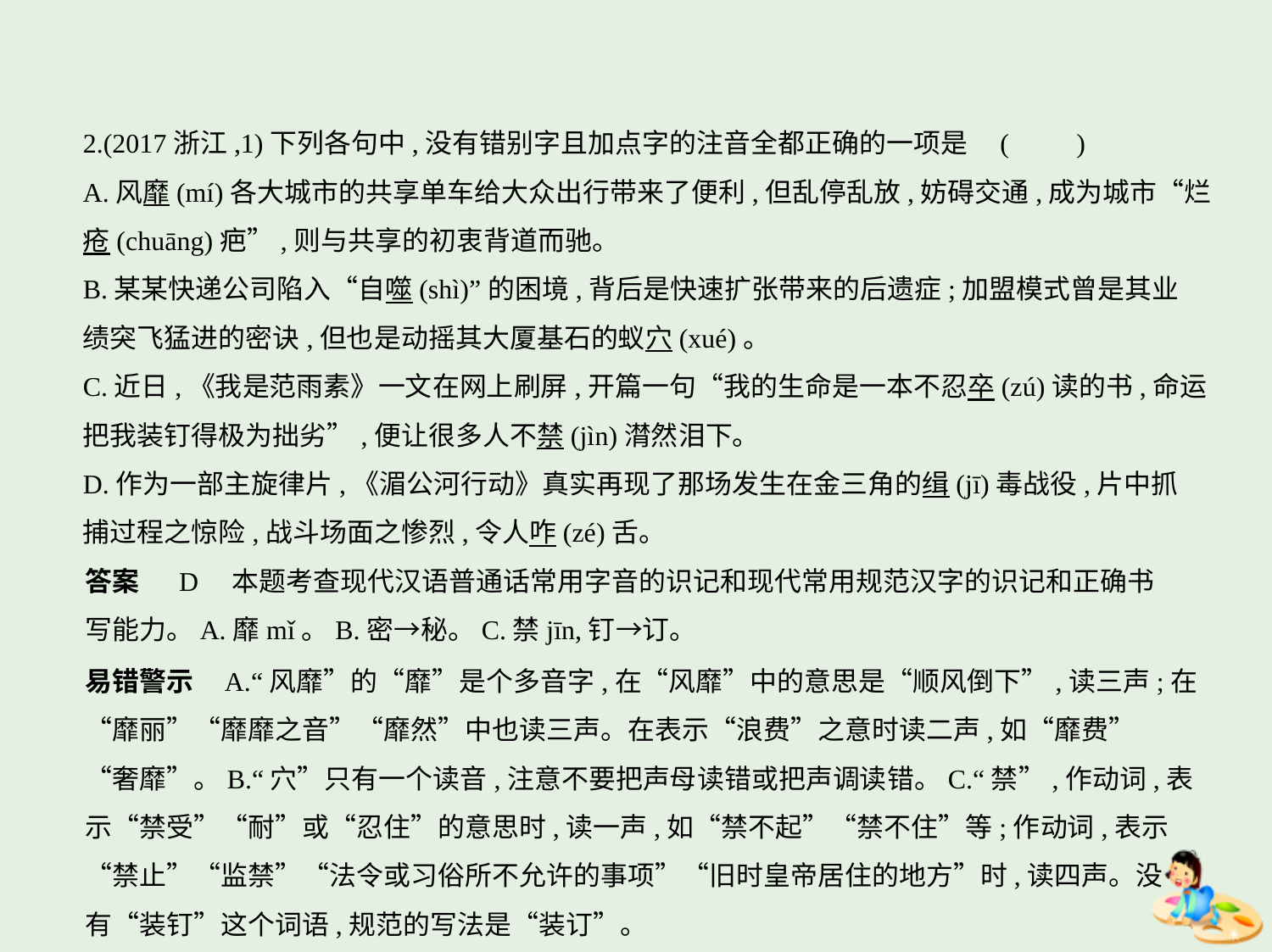

2.(2017浙江,1)下列各句中,没有错别字且加点字的注音全都正确的一项是 (　　)
A.风靡(mí)各大城市的共享单车给大众出行带来了便利,但乱停乱放,妨碍交通,成为城市“烂
疮(chuāng)疤”,则与共享的初衷背道而驰。
B.某某快递公司陷入“自噬(shì)”的困境,背后是快速扩张带来的后遗症;加盟模式曾是其业
绩突飞猛进的密诀,但也是动摇其大厦基石的蚁穴(xué)。
C.近日,《我是范雨素》一文在网上刷屏,开篇一句“我的生命是一本不忍卒(zú)读的书,命运
把我装钉得极为拙劣”,便让很多人不禁(jìn)潸然泪下。
D.作为一部主旋律片,《湄公河行动》真实再现了那场发生在金三角的缉(jī)毒战役,片中抓
捕过程之惊险,战斗场面之惨烈,令人咋(zé)舌。
答案　 D    本题考查现代汉语普通话常用字音的识记和现代常用规范汉字的识记和正确书
写能力。A.靡mǐ。B.密→秘。C.禁jīn,钉→订。
易错警示    A.“风靡”的“靡”是个多音字,在“风靡”中的意思是“顺风倒下”,读三声;在
“靡丽”“靡靡之音”“靡然”中也读三声。在表示“浪费”之意时读二声,如“靡费”
“奢靡”。B.“穴”只有一个读音,注意不要把声母读错或把声调读错。C.“禁”,作动词,表
示“禁受”“耐”或“忍住”的意思时,读一声,如“禁不起”“禁不住”等;作动词,表示
“禁止”“监禁”“法令或习俗所不允许的事项”“旧时皇帝居住的地方”时,读四声。没
有“装钉”这个词语,规范的写法是“装订”。